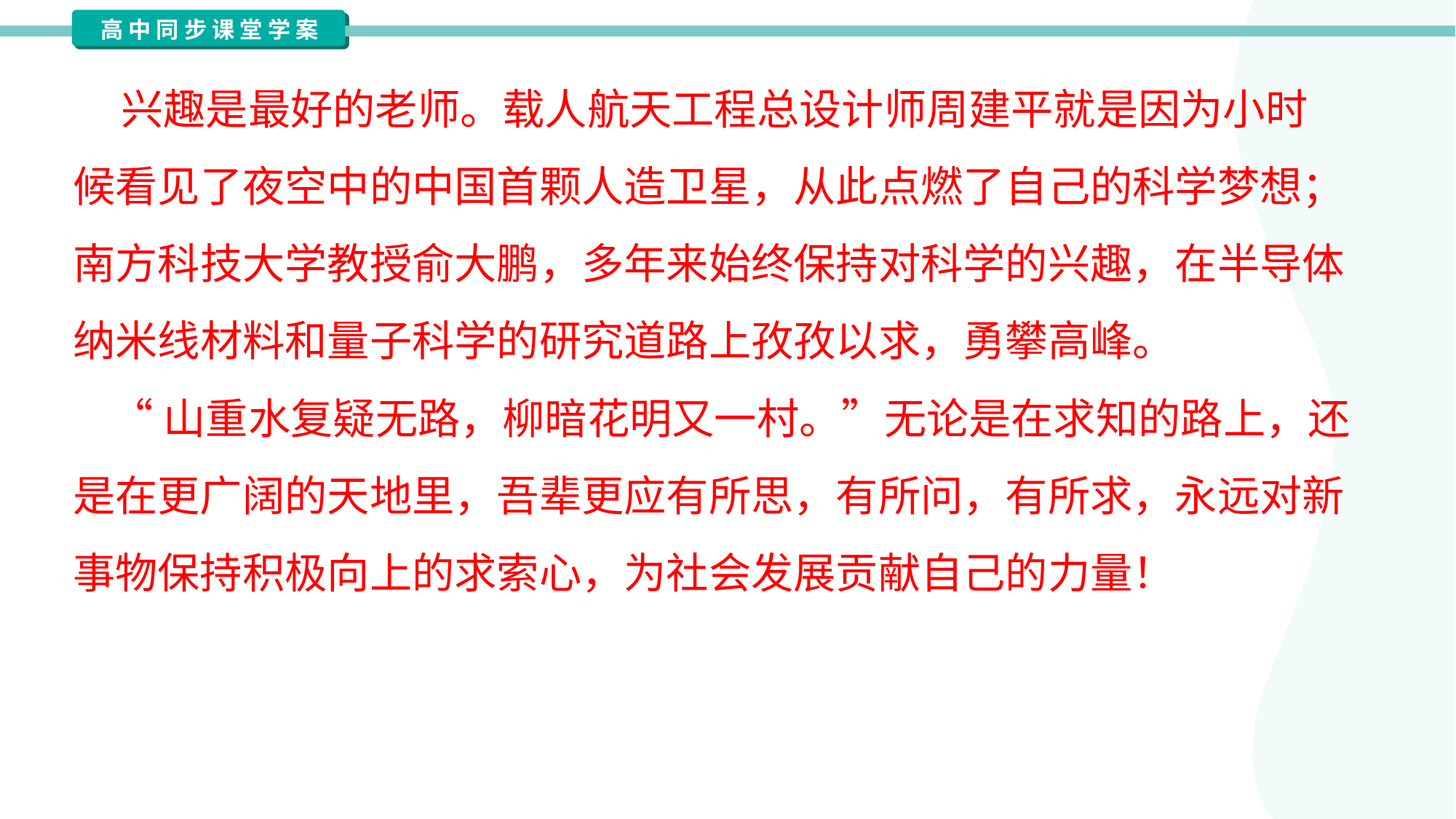

兴趣是最好的老师。载人航天工程总设计师周建平就是因为小时
候看见了夜空中的中国首颗人造卫星，从此点燃了自己的科学梦想；
南方科技大学教授俞大鹏，多年来始终保持对科学的兴趣，在半导体
纳米线材料和量子科学的研究道路上孜孜以求，勇攀高峰。
    “山重水复疑无路，柳暗花明又一村。”无论是在求知的路上，还
是在更广阔的天地里，吾辈更应有所思，有所问，有所求，永远对新
事物保持积极向上的求索心，为社会发展贡献自己的力量！